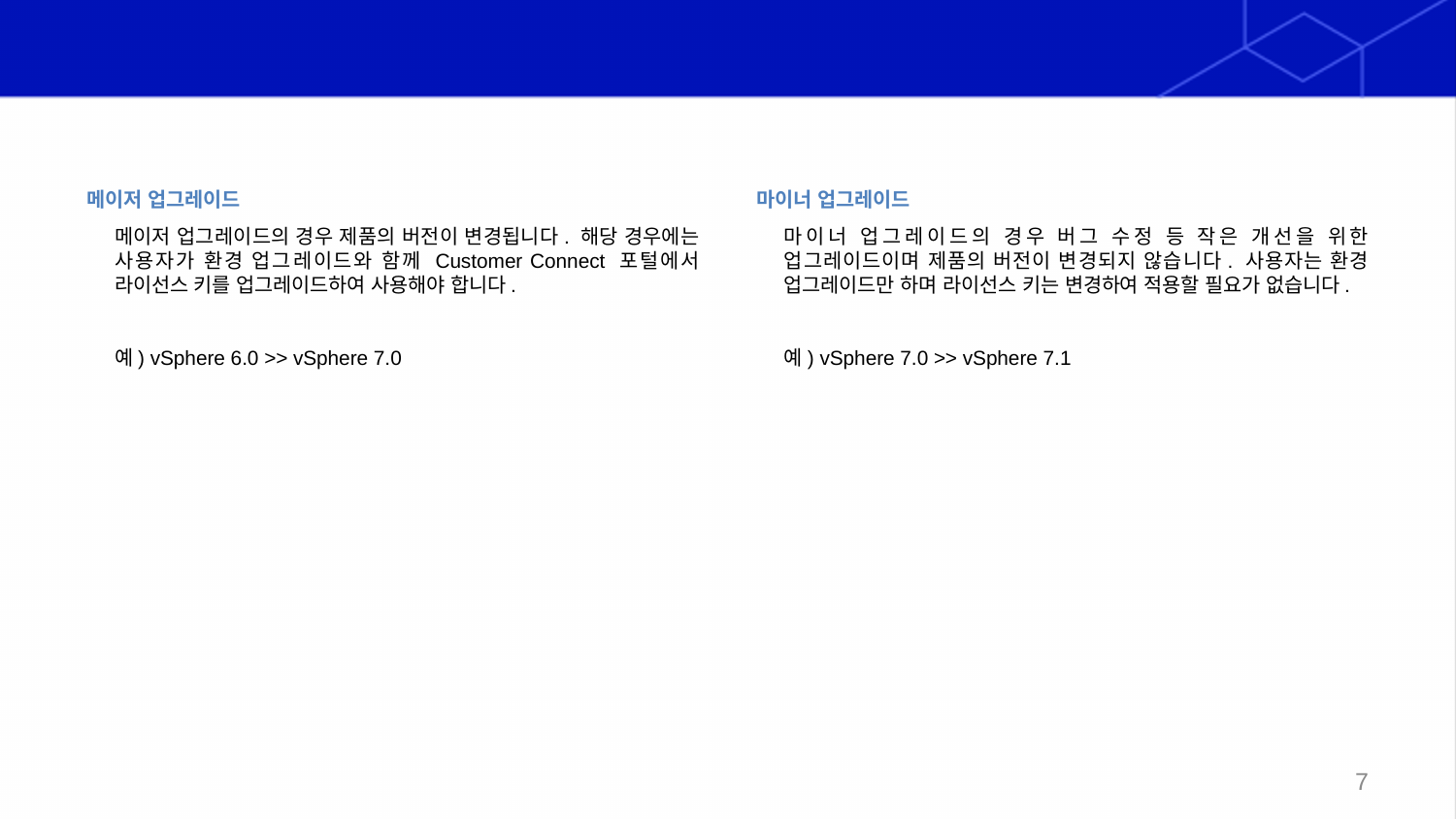

# 라이선스 업그레이드
메이저 업그레이드
메이저 업그레이드의 경우 제품의 버전이 변경됩니다. 해당 경우에는 사용자가 환경 업그레이드와 함께 Customer Connect 포털에서 라이선스 키를 업그레이드하여 사용해야 합니다.

예) vSphere 6.0 >> vSphere 7.0

마이너 업그레이드
마이너 업그레이드의 경우 버그 수정 등 작은 개선을 위한 업그레이드이며 제품의 버전이 변경되지 않습니다. 사용자는 환경 업그레이드만 하며 라이선스 키는 변경하여 적용할 필요가 없습니다.

예) vSphere 7.0 >> vSphere 7.1
7